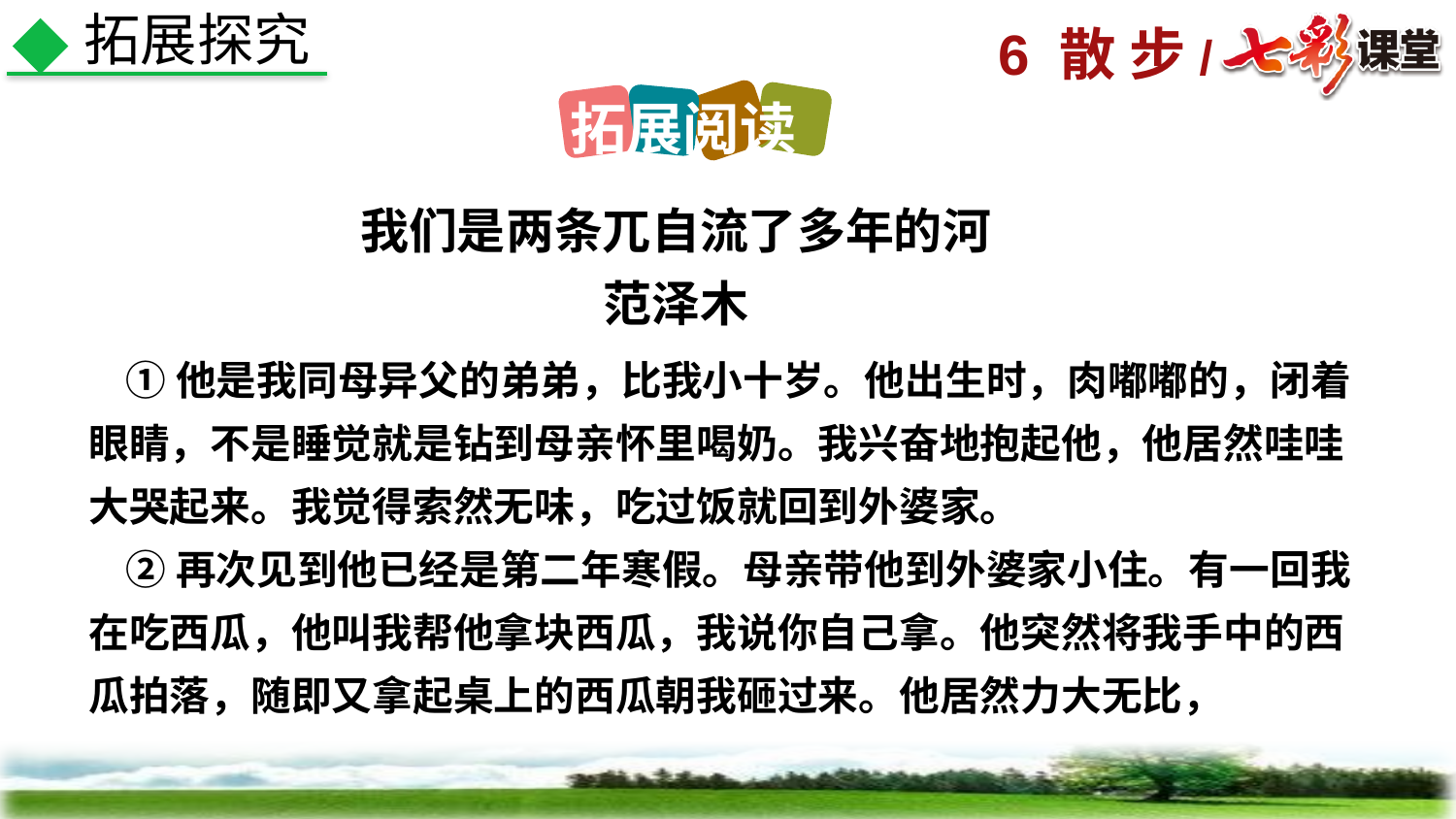

拓展探究

拓展阅读

我们是两条兀自流了多年的河
范泽木
    ①他是我同母异父的弟弟，比我小十岁。他出生时，肉嘟嘟的，闭着眼睛，不是睡觉就是钻到母亲怀里喝奶。我兴奋地抱起他，他居然哇哇大哭起来。我觉得索然无味，吃过饭就回到外婆家。
    ②再次见到他已经是第二年寒假。母亲带他到外婆家小住。有一回我在吃西瓜，他叫我帮他拿块西瓜，我说你自己拿。他突然将我手中的西瓜拍落，随即又拿起桌上的西瓜朝我砸过来。他居然力大无比，